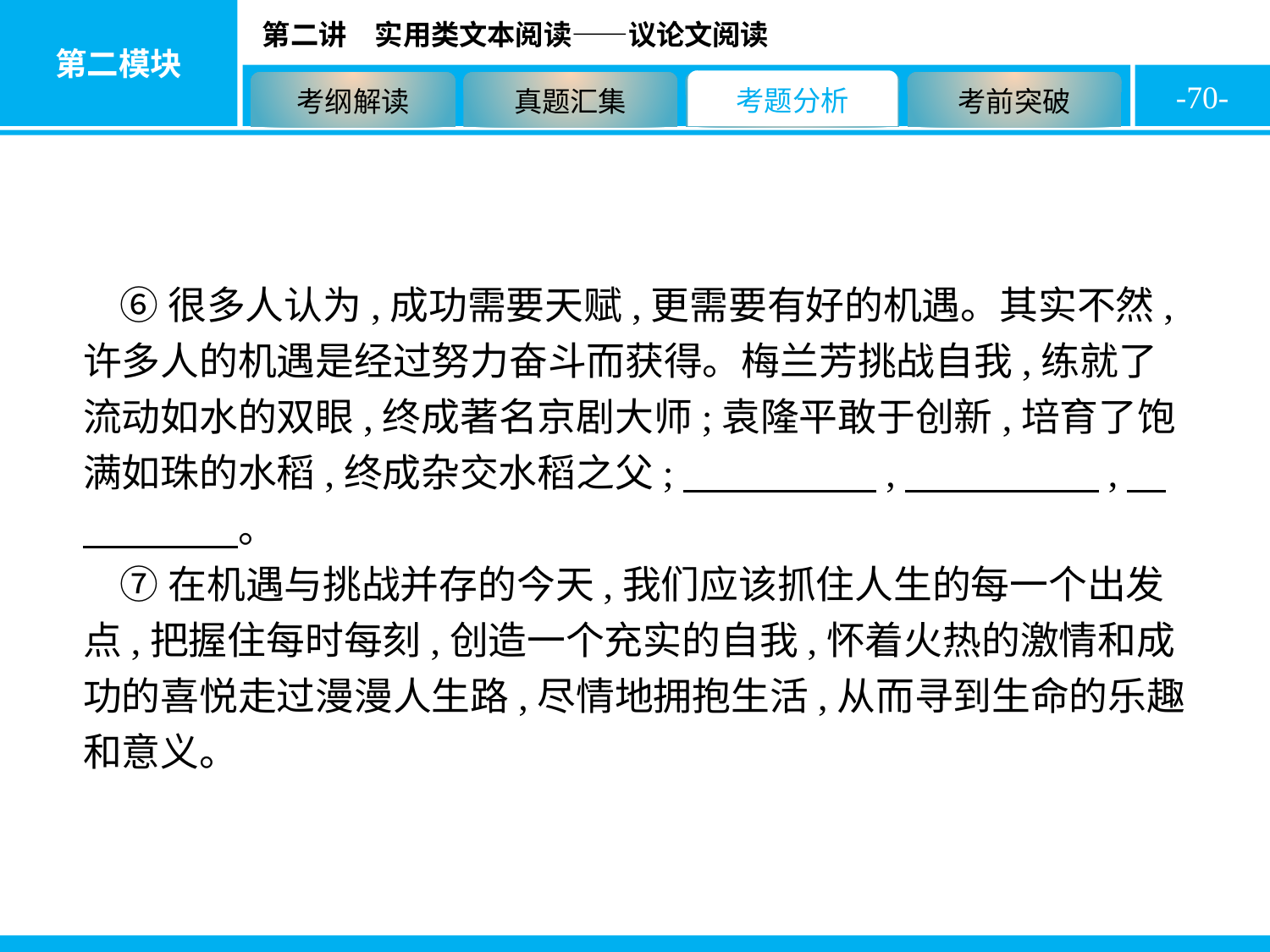

-70-
⑥很多人认为,成功需要天赋,更需要有好的机遇。其实不然,许多人的机遇是经过努力奋斗而获得。梅兰芳挑战自我,练就了流动如水的双眼,终成著名京剧大师;袁隆平敢于创新,培育了饱满如珠的水稻,终成杂交水稻之父;　　　　　,　　　　　,　　　　　。
⑦在机遇与挑战并存的今天,我们应该抓住人生的每一个出发点,把握住每时每刻,创造一个充实的自我,怀着火热的激情和成功的喜悦走过漫漫人生路,尽情地拥抱生活,从而寻到生命的乐趣和意义。